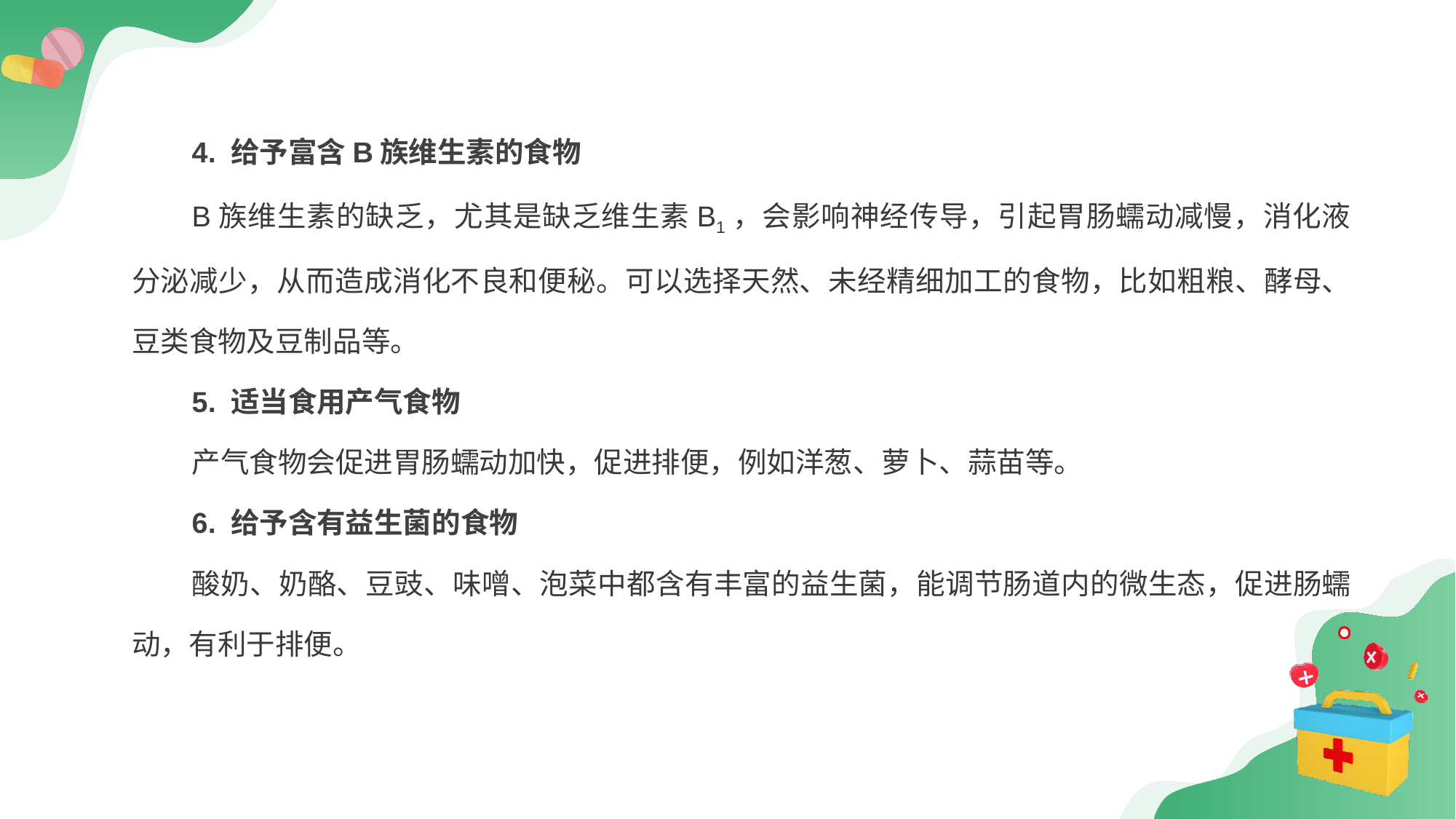

4. 给予富含B族维生素的食物
B族维生素的缺乏，尤其是缺乏维生素B1，会影响神经传导，引起胃肠蠕动减慢，消化液分泌减少，从而造成消化不良和便秘。可以选择天然、未经精细加工的食物，比如粗粮、酵母、豆类食物及豆制品等。
5. 适当食用产气食物
产气食物会促进胃肠蠕动加快，促进排便，例如洋葱、萝卜、蒜苗等。
6. 给予含有益生菌的食物
酸奶、奶酪、豆豉、味噌、泡菜中都含有丰富的益生菌，能调节肠道内的微生态，促进肠蠕动，有利于排便。